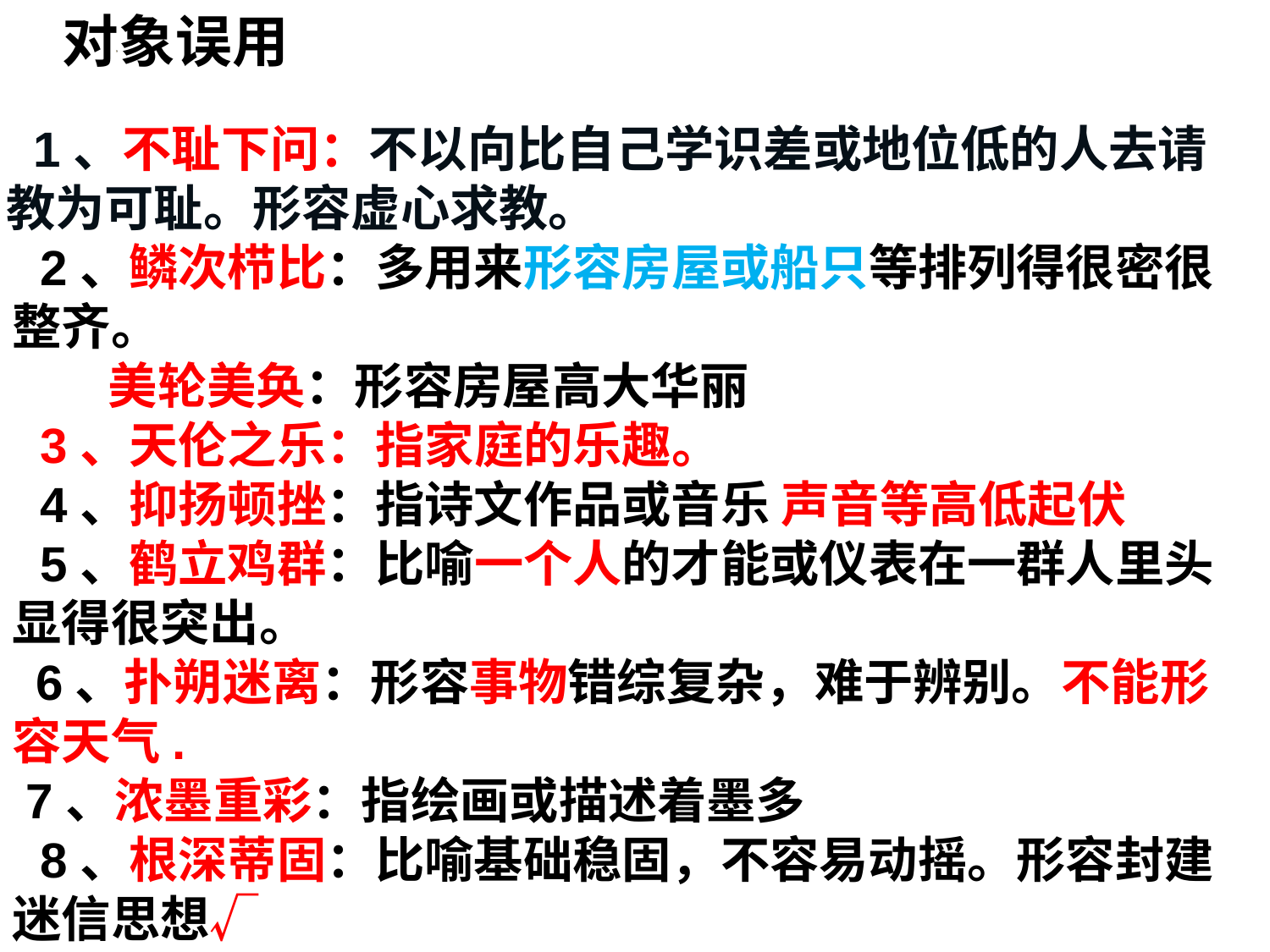

对象误用
#
1、不耻下问：不以向比自己学识差或地位低的人去请教为可耻。形容虚心求教。
2、鳞次栉比：多用来形容房屋或船只等排列得很密很整齐。
     美轮美奂：形容房屋高大华丽
3、天伦之乐：指家庭的乐趣。
4、抑扬顿挫：指诗文作品或音乐 声音等高低起伏
5、鹤立鸡群：比喻一个人的才能或仪表在一群人里头显得很突出。
 6、扑朔迷离：形容事物错综复杂，难于辨别。不能形容天气.
 7、浓墨重彩：指绘画或描述着墨多
8、根深蒂固：比喻基础稳固，不容易动摇。形容封建迷信思想√